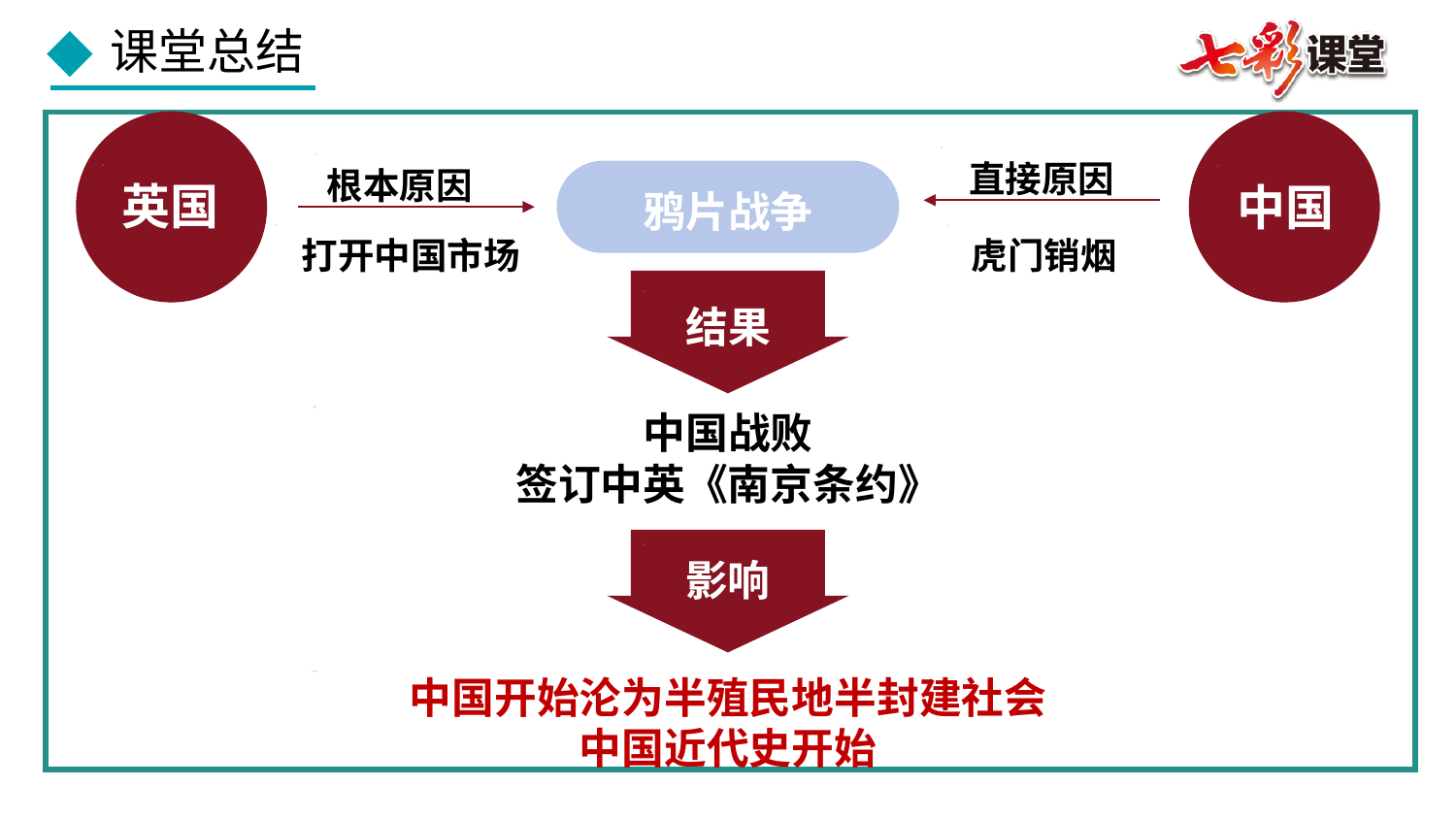

直接原因
根本原因

英国
中国
鸦片战争
打开中国市场
虎门销烟

结果
中国战败
签订中英《南京条约》

影响
中国开始沦为半殖民地半封建社会
中国近代史开始